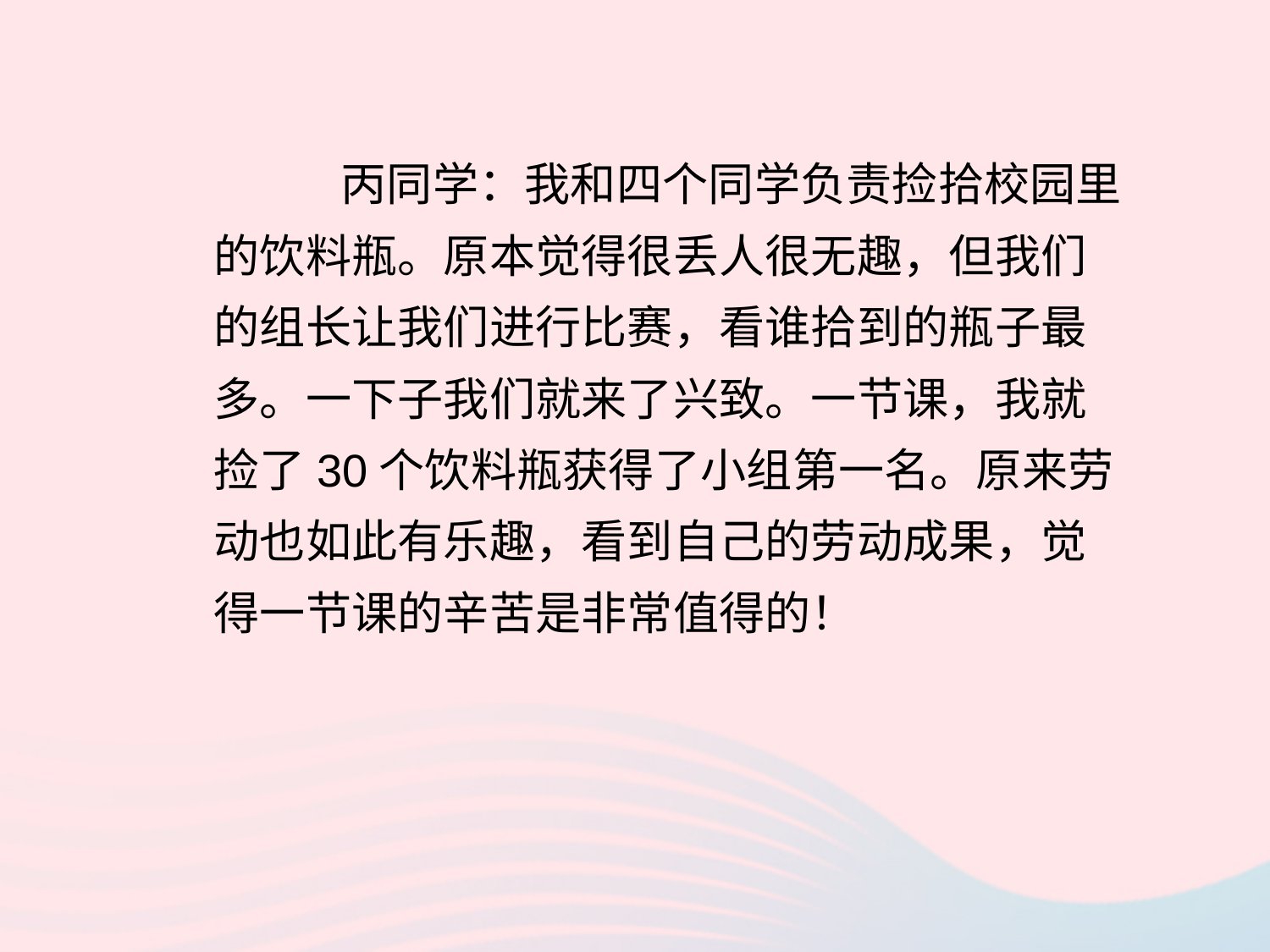

丙同学：我和四个同学负责捡拾校园里的饮料瓶。原本觉得很丢人很无趣，但我们的组长让我们进行比赛，看谁拾到的瓶子最多。一下子我们就来了兴致。一节课，我就捡了30个饮料瓶获得了小组第一名。原来劳动也如此有乐趣，看到自己的劳动成果，觉得一节课的辛苦是非常值得的！